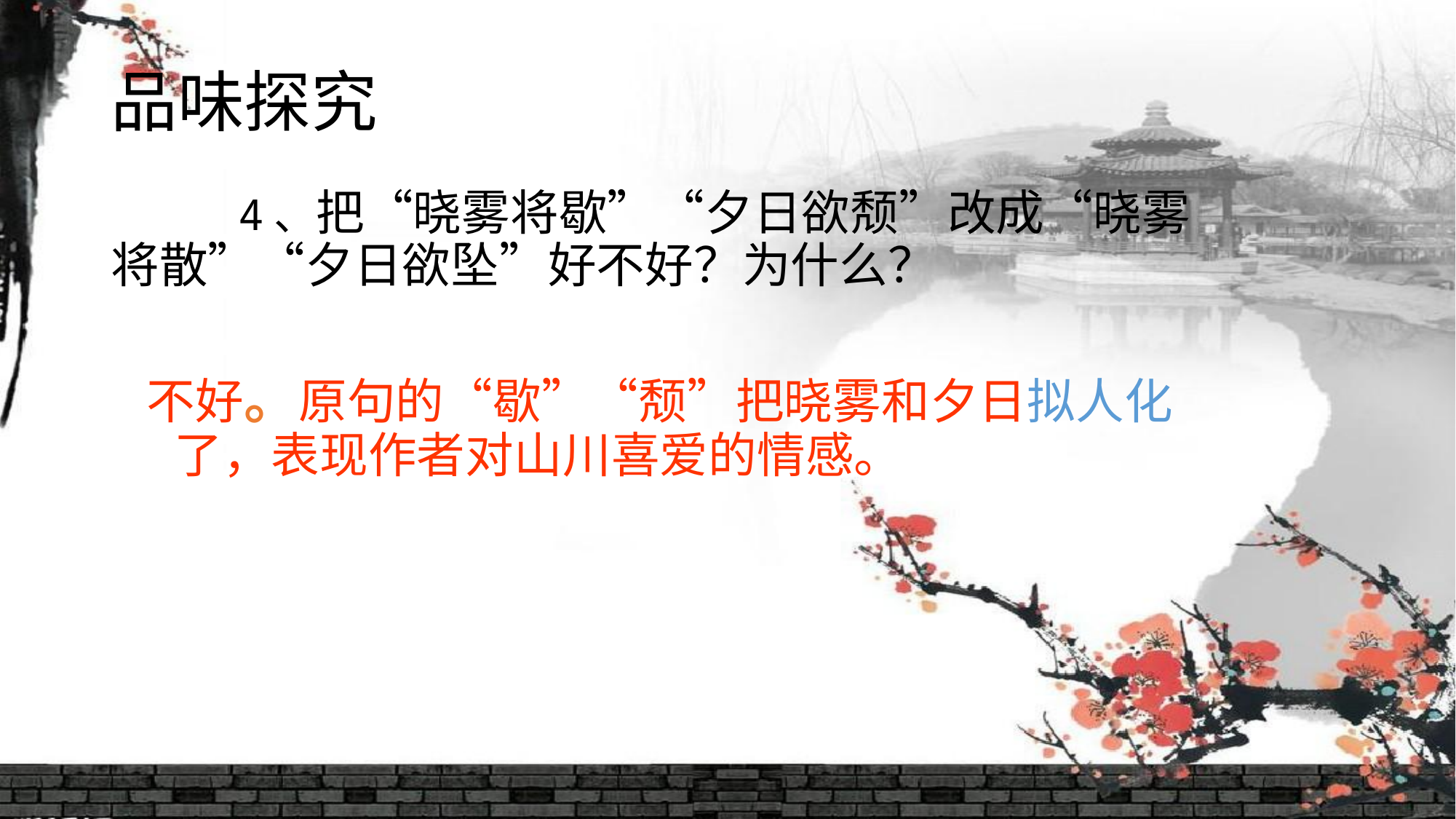

品味探究
# 4、把“晓雾将歇”“夕日欲颓”改成“晓雾将散”“夕日欲坠”好不好？为什么？
不好。原句的“歇”“颓”把晓雾和夕日拟人化了，表现作者对山川喜爱的情感。